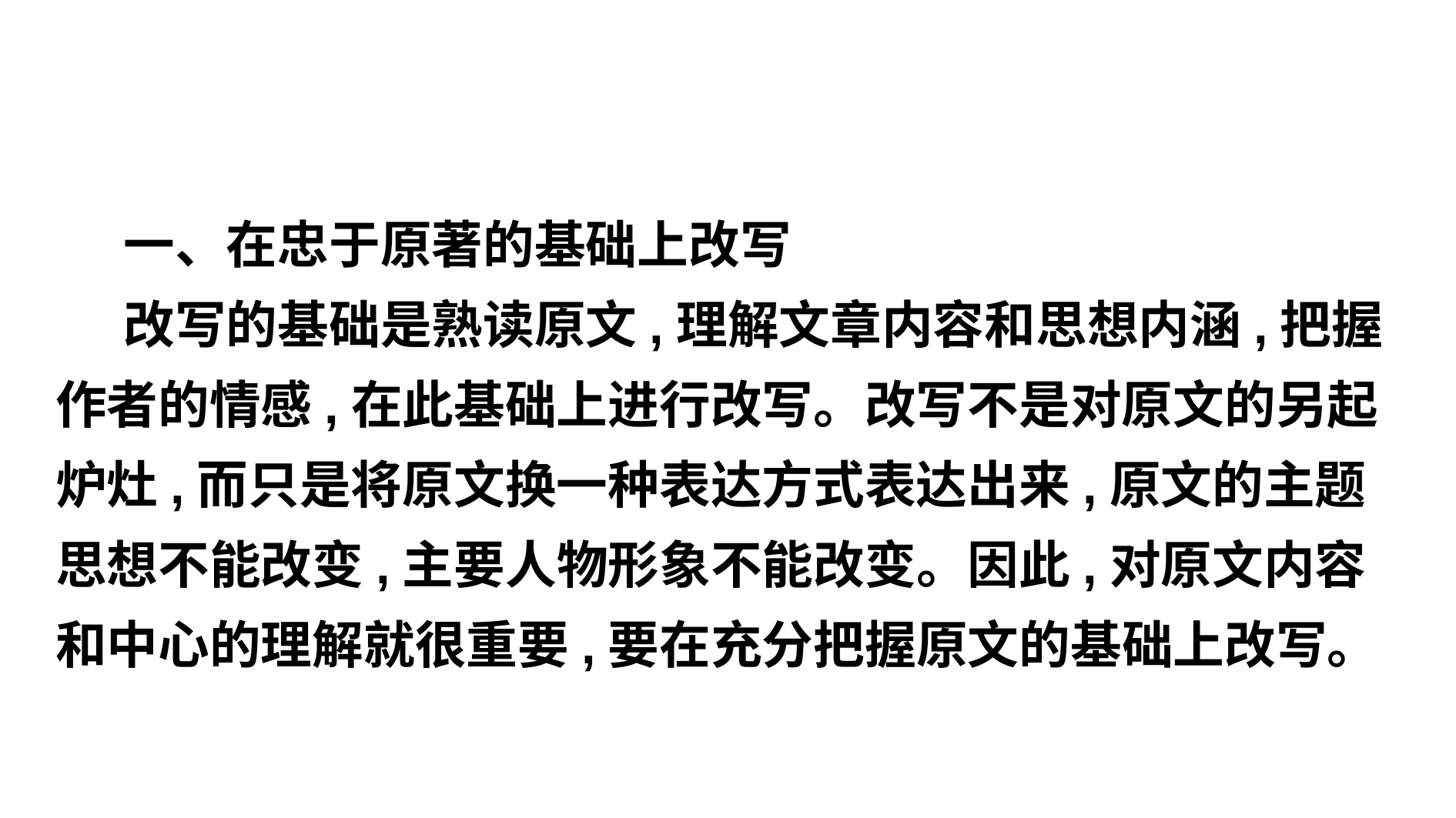

一、在忠于原著的基础上改写
改写的基础是熟读原文,理解文章内容和思想内涵,把握作者的情感,在此基础上进行改写。改写不是对原文的另起炉灶,而只是将原文换一种表达方式表达出来,原文的主题思想不能改变,主要人物形象不能改变。因此,对原文内容和中心的理解就很重要,要在充分把握原文的基础上改写。